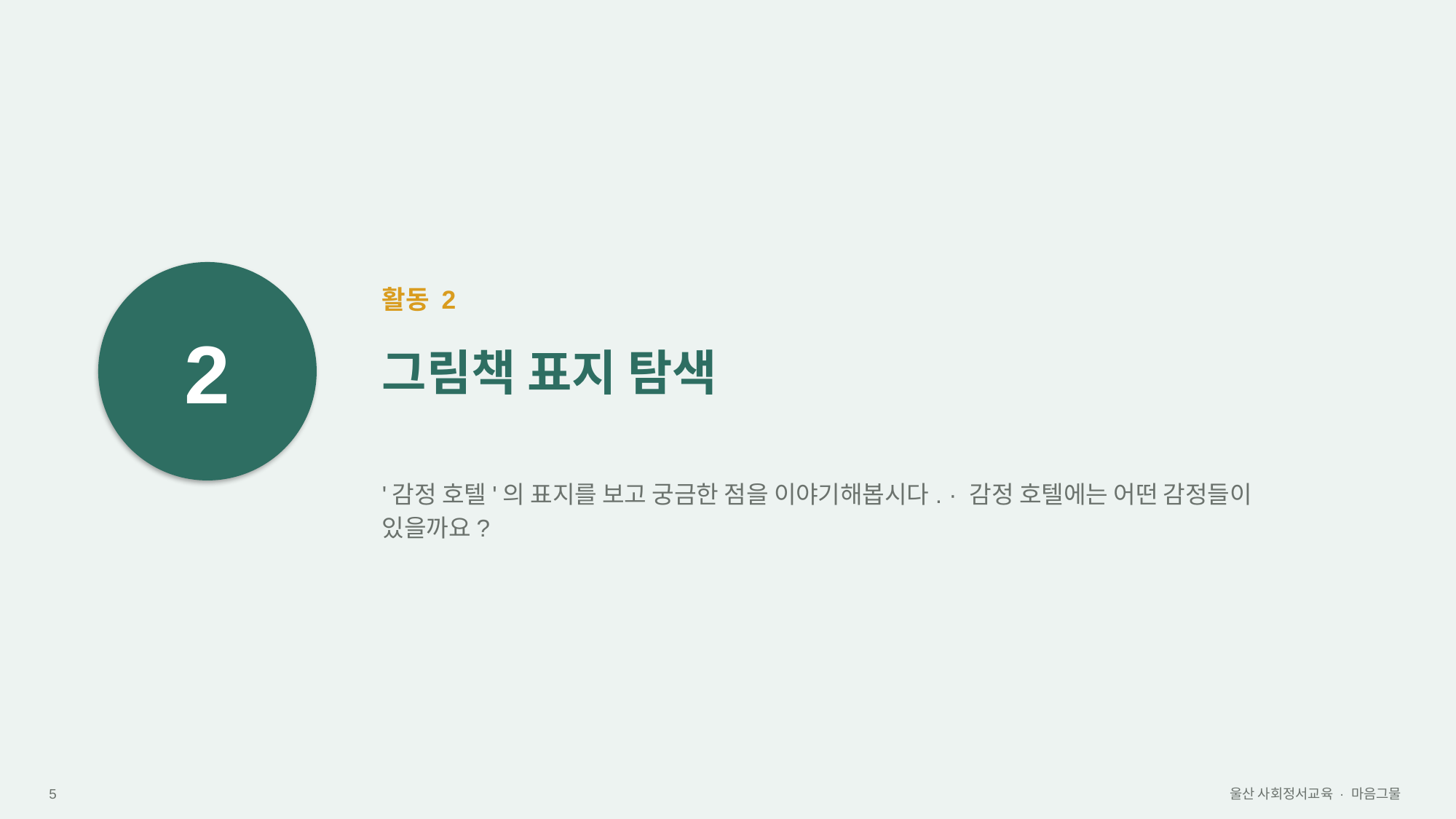

2
활동 2
그림책 표지 탐색
'감정 호텔'의 표지를 보고 궁금한 점을 이야기해봅시다. · 감정 호텔에는 어떤 감정들이 있을까요?
5
울산 사회정서교육 · 마음그물